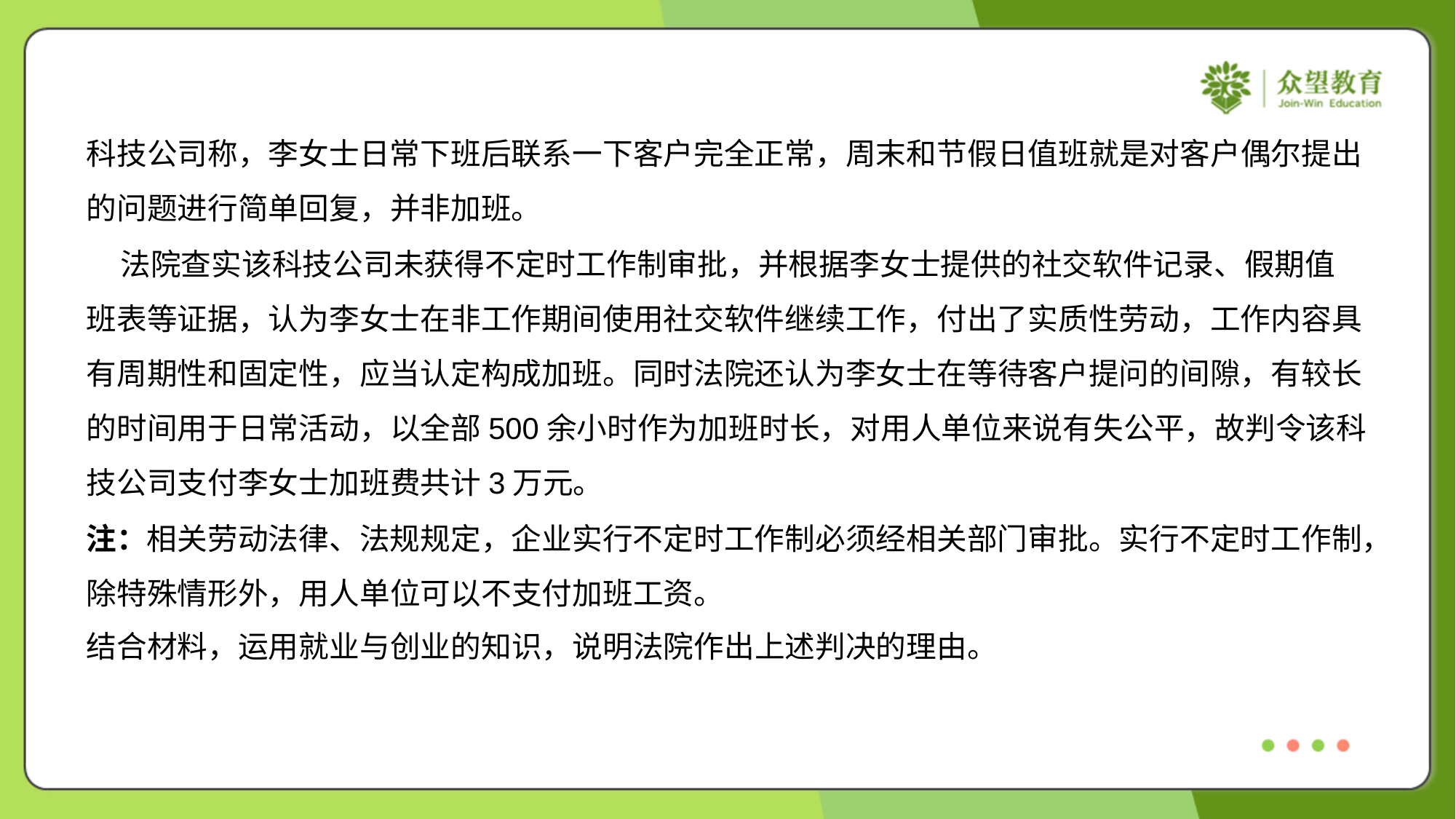

科技公司称，李女士日常下班后联系一下客户完全正常，周末和节假日值班就是对客户偶尔提出
的问题进行简单回复，并非加班。
    法院查实该科技公司未获得不定时工作制审批，并根据李女士提供的社交软件记录、假期值
班表等证据，认为李女士在非工作期间使用社交软件继续工作，付出了实质性劳动，工作内容具
有周期性和固定性，应当认定构成加班。同时法院还认为李女士在等待客户提问的间隙，有较长
的时间用于日常活动，以全部500余小时作为加班时长，对用人单位来说有失公平，故判令该科
技公司支付李女士加班费共计3万元。
注：相关劳动法律、法规规定，企业实行不定时工作制必须经相关部门审批。实行不定时工作制，
除特殊情形外，用人单位可以不支付加班工资。
结合材料，运用就业与创业的知识，说明法院作出上述判决的理由。